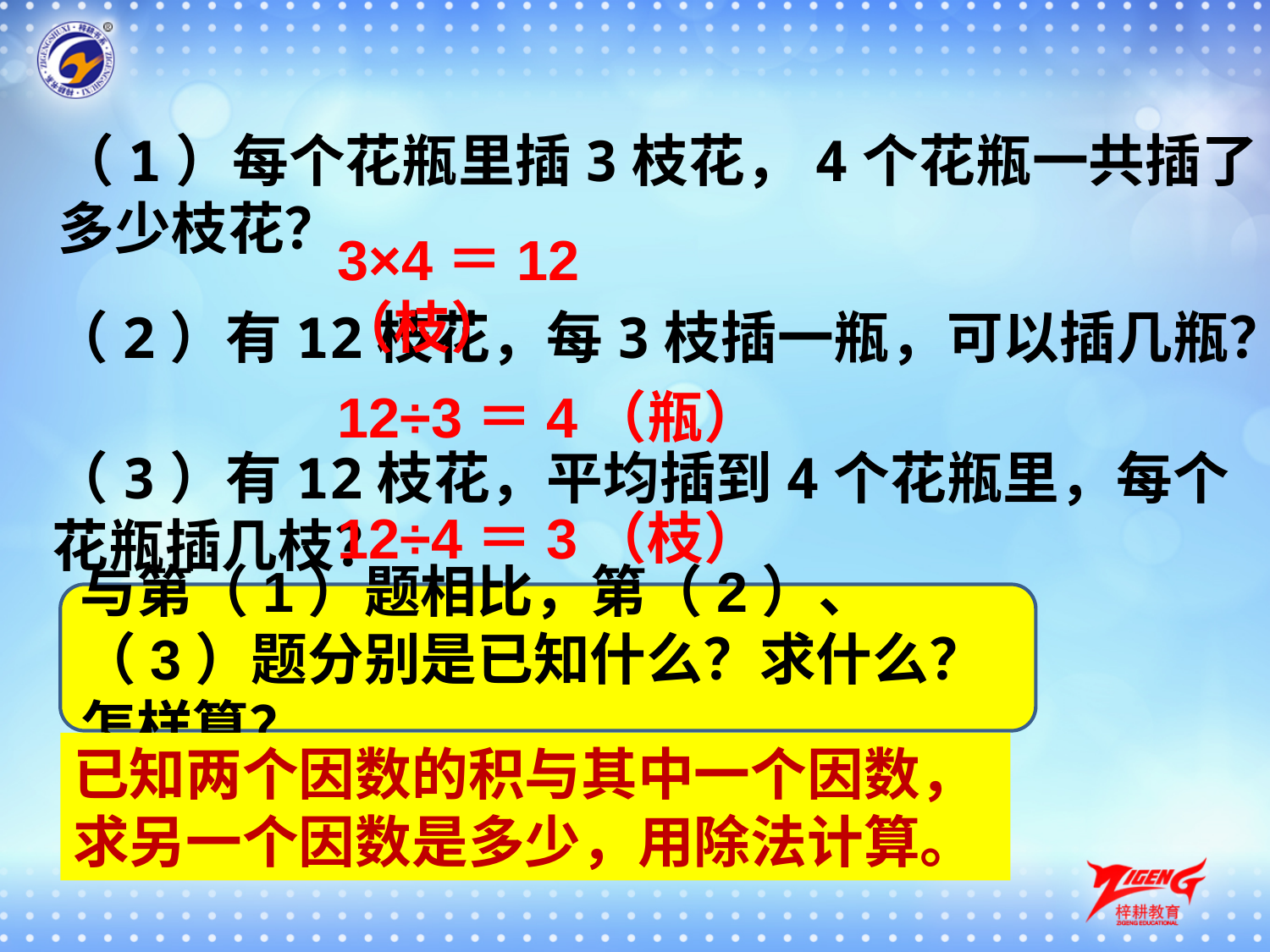

（1）每个花瓶里插3枝花，4个花瓶一共插了多少枝花？
3×4＝12（枝）
（2）有12枝花，每3枝插一瓶，可以插几瓶？
12÷3＝4（瓶）
（3）有12枝花，平均插到4个花瓶里，每个花瓶插几枝？
12÷4＝3（枝）
与第（1）题相比，第（2）、（3）题分别是已知什么？求什么？怎样算？
已知两个因数的积与其中一个因数，求另一个因数是多少，用除法计算。